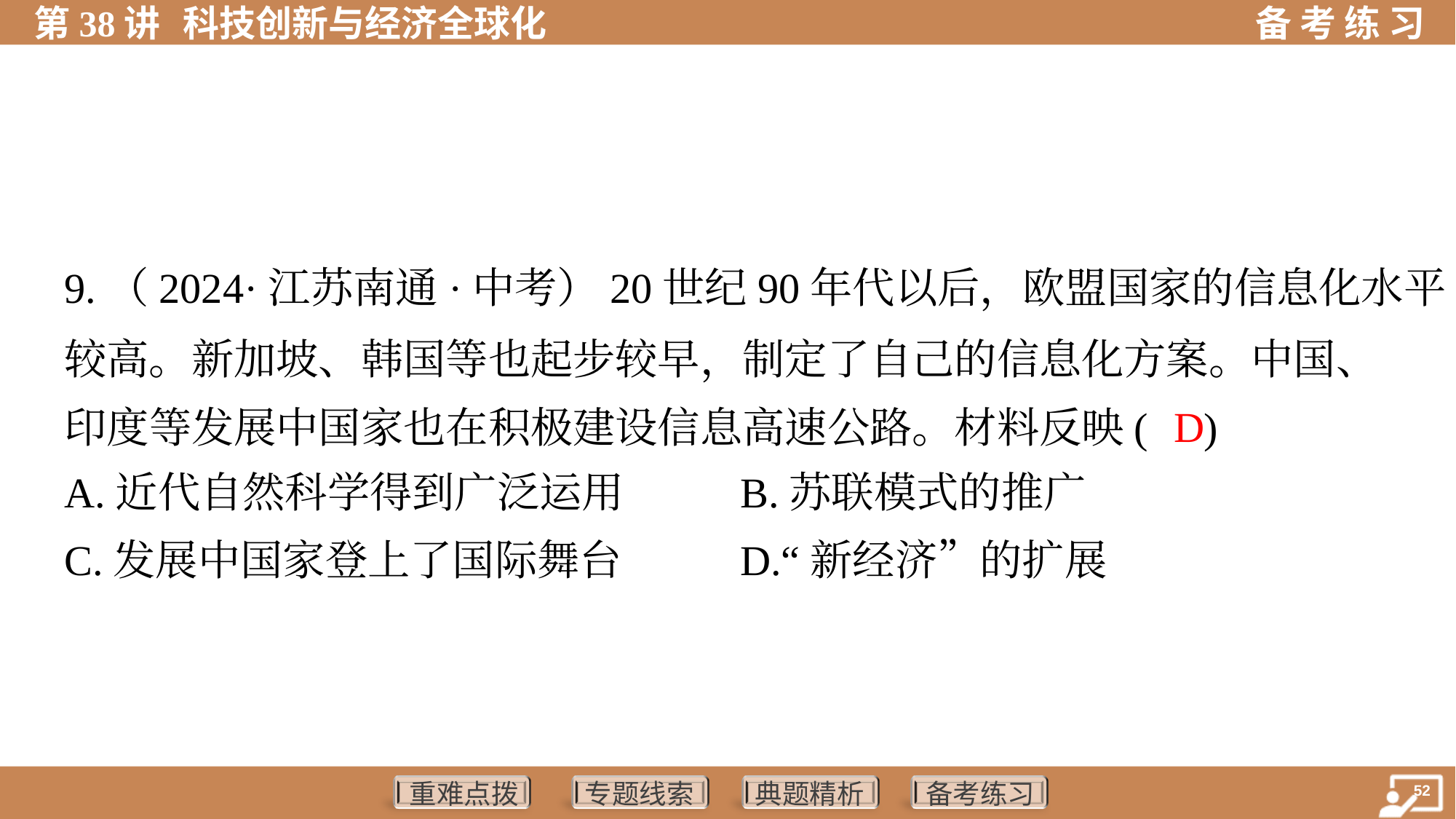

9.（2024·江苏南通·中考）20世纪90年代以后，欧盟国家的信息化水平
较高。新加坡、韩国等也起步较早，制定了自己的信息化方案。中国、
印度等发展中国家也在积极建设信息高速公路。材料反映(     )
D
A.近代自然科学得到广泛运用	B.苏联模式的推广
C.发展中国家登上了国际舞台	D.“新经济”的扩展